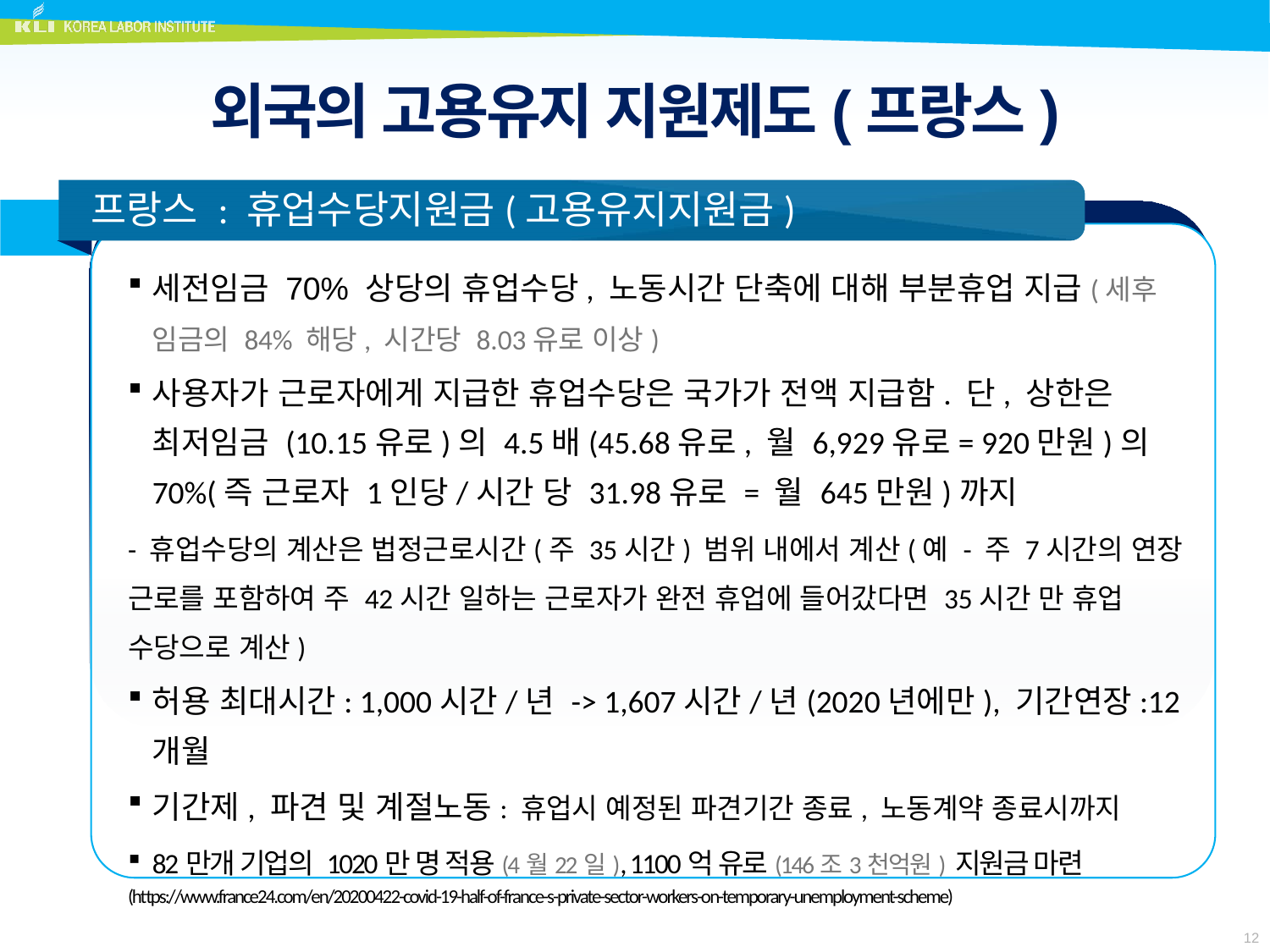

# 외국의 고용유지 지원제도(프랑스)
 프랑스 : 휴업수당지원금(고용유지지원금)

세전임금 70% 상당의 휴업수당, 노동시간 단축에 대해 부분휴업 지급(세후 임금의 84% 해당, 시간당 8.03유로 이상)
사용자가 근로자에게 지급한 휴업수당은 국가가 전액 지급함. 단, 상한은 최저임금 (10.15유로)의 4.5배(45.68유로, 월 6,929유로= 920만원)의 70%(즉 근로자 1인당/시간 당 31.98유로 = 월 645만원)까지
- 휴업수당의 계산은 법정근로시간(주 35시간) 범위 내에서 계산(예 - 주 7시간의 연장 근로를 포함하여 주 42시간 일하는 근로자가 완전 휴업에 들어갔다면 35시간 만 휴업 수당으로 계산)
허용 최대시간: 1,000시간/년 -> 1,607시간/년(2020년에만), 기간연장:12개월
기간제, 파견 및 계절노동: 휴업시 예정된 파견기간 종료, 노동계약 종료시까지
82만개 기업의 1020만 명 적용(4월22일), 1100억 유로(146조3천억원) 지원금 마련
(https://www.france24.com/en/20200422-covid-19-half-of-france-s-private-sector-workers-on-temporary-unemployment-scheme)

12